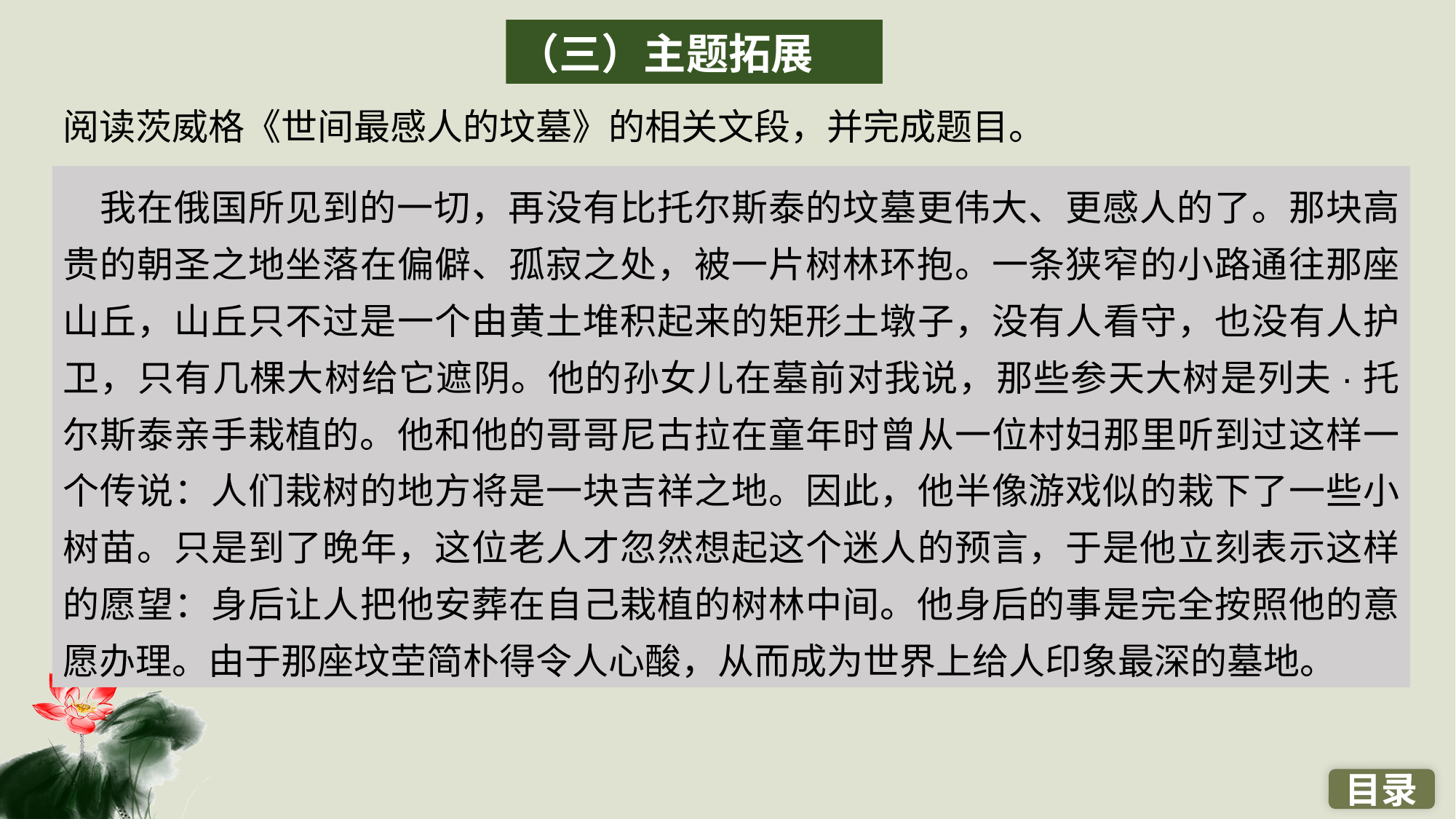

（三）主题拓展
阅读茨威格《世间最感人的坟墓》的相关文段，并完成题目。
   我在俄国所见到的一切，再没有比托尔斯泰的坟墓更伟大、更感人的了。那块高贵的朝圣之地坐落在偏僻、孤寂之处，被一片树林环抱。一条狭窄的小路通往那座山丘，山丘只不过是一个由黄土堆积起来的矩形土墩子，没有人看守，也没有人护卫，只有几棵大树给它遮阴。他的孙女儿在墓前对我说，那些参天大树是列夫·托尔斯泰亲手栽植的。他和他的哥哥尼古拉在童年时曾从一位村妇那里听到过这样一个传说：人们栽树的地方将是一块吉祥之地。因此，他半像游戏似的栽下了一些小树苗。只是到了晚年，这位老人才忽然想起这个迷人的预言，于是他立刻表示这样的愿望：身后让人把他安葬在自己栽植的树林中间。他身后的事是完全按照他的意愿办理。由于那座坟茔简朴得令人心酸，从而成为世界上给人印象最深的墓地。